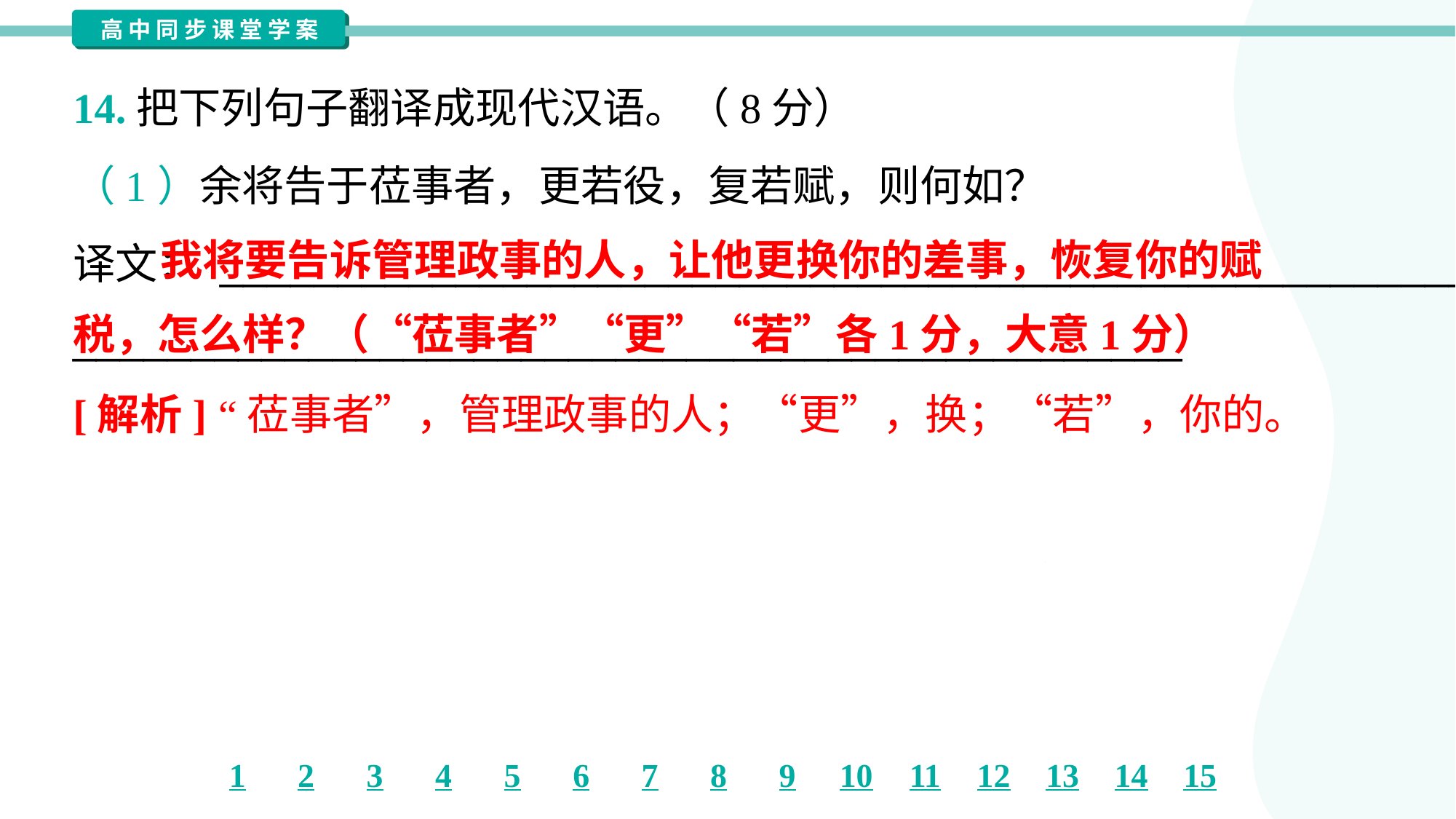

14.把下列句子翻译成现代汉语。（8分）
（1）余将告于莅事者，更若役，复若赋，则何如？
译文： ______________________________________________________
_______________________________________________
        我将要告诉管理政事的人，让他更换你的差事，恢复你的赋
税，怎么样？（“莅事者”“更”“若”各1分，大意1分）
[解析] “莅事者”，管理政事的人；“更”，换；“若”，你的。